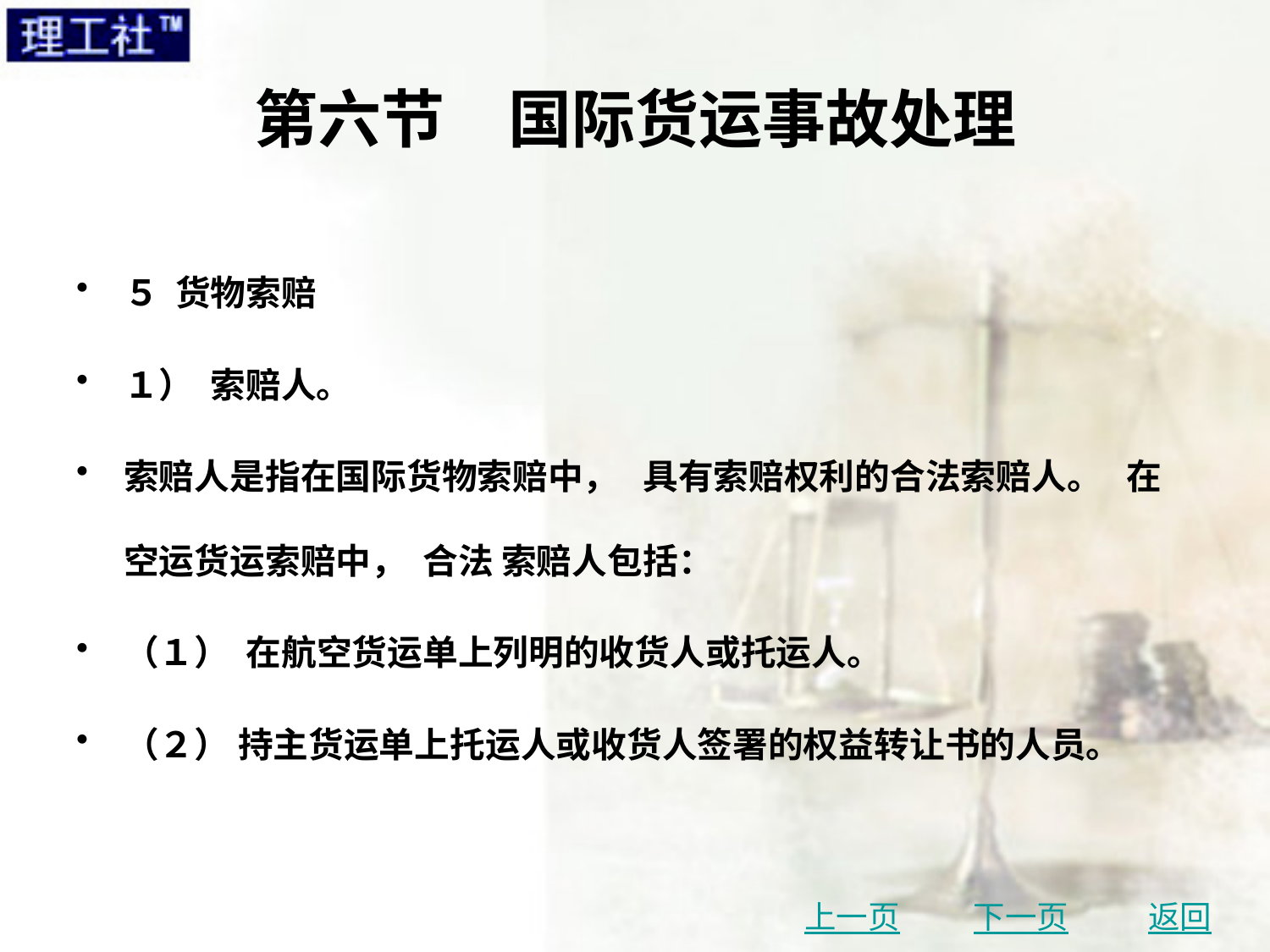

# 第六节　国际货运事故处理
５  货物索赔
１）  索赔人。
索赔人是指在国际货物索赔中，   具有索赔权利的合法索赔人。   在空运货运索赔中，  合法 索赔人包括：
（１）  在航空货运单上列明的收货人或托运人。
（２） 持主货运单上托运人或收货人签署的权益转让书的人员。
上一页
下一页
返回